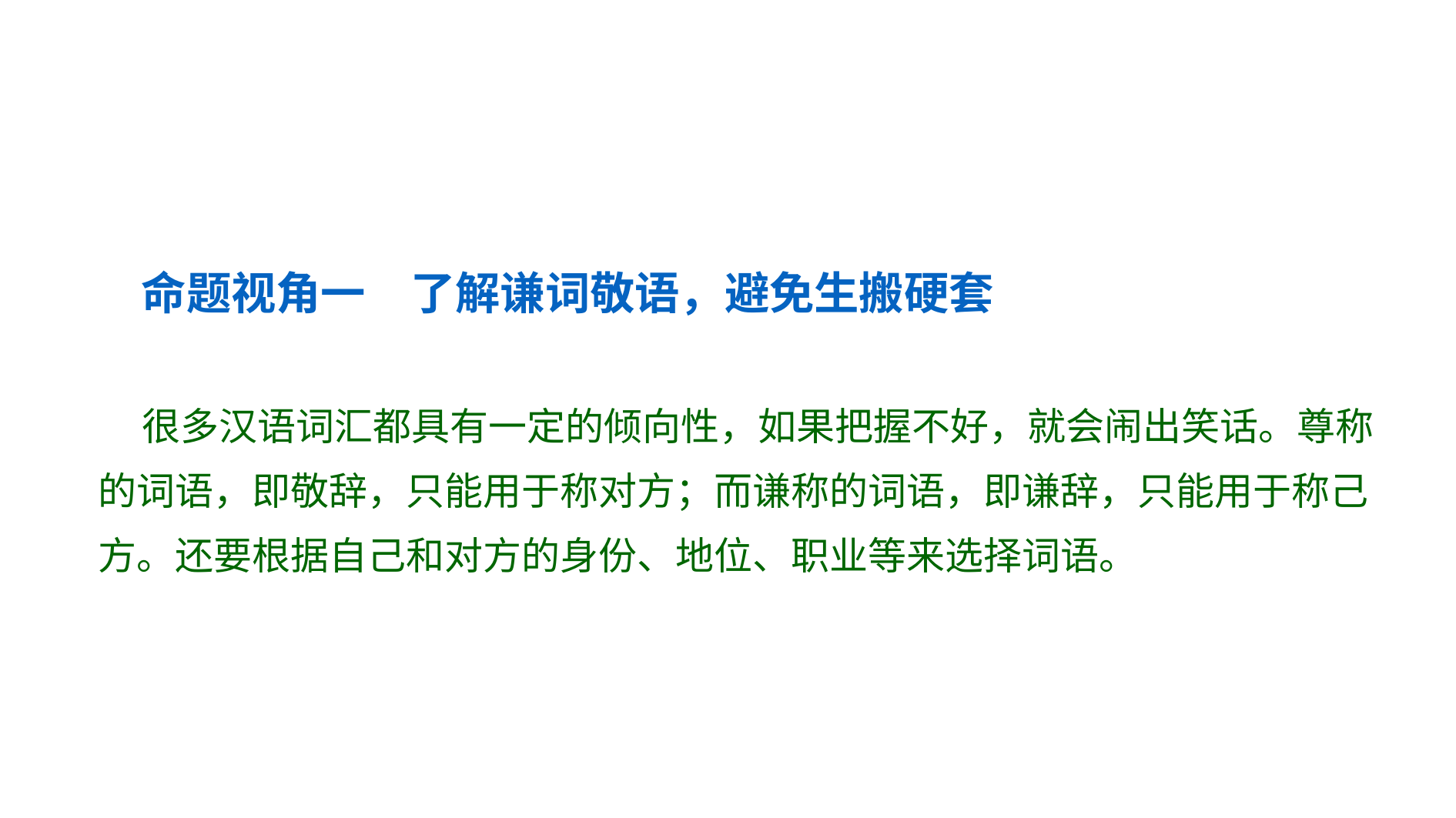

命题视角一　了解谦词敬语，避免生搬硬套

    很多汉语词汇都具有一定的倾向性，如果把握不好，就会闹出笑话。尊称的词语，即敬辞，只能用于称对方；而谦称的词语，即谦辞，只能用于称己方。还要根据自己和对方的身份、地位、职业等来选择词语。